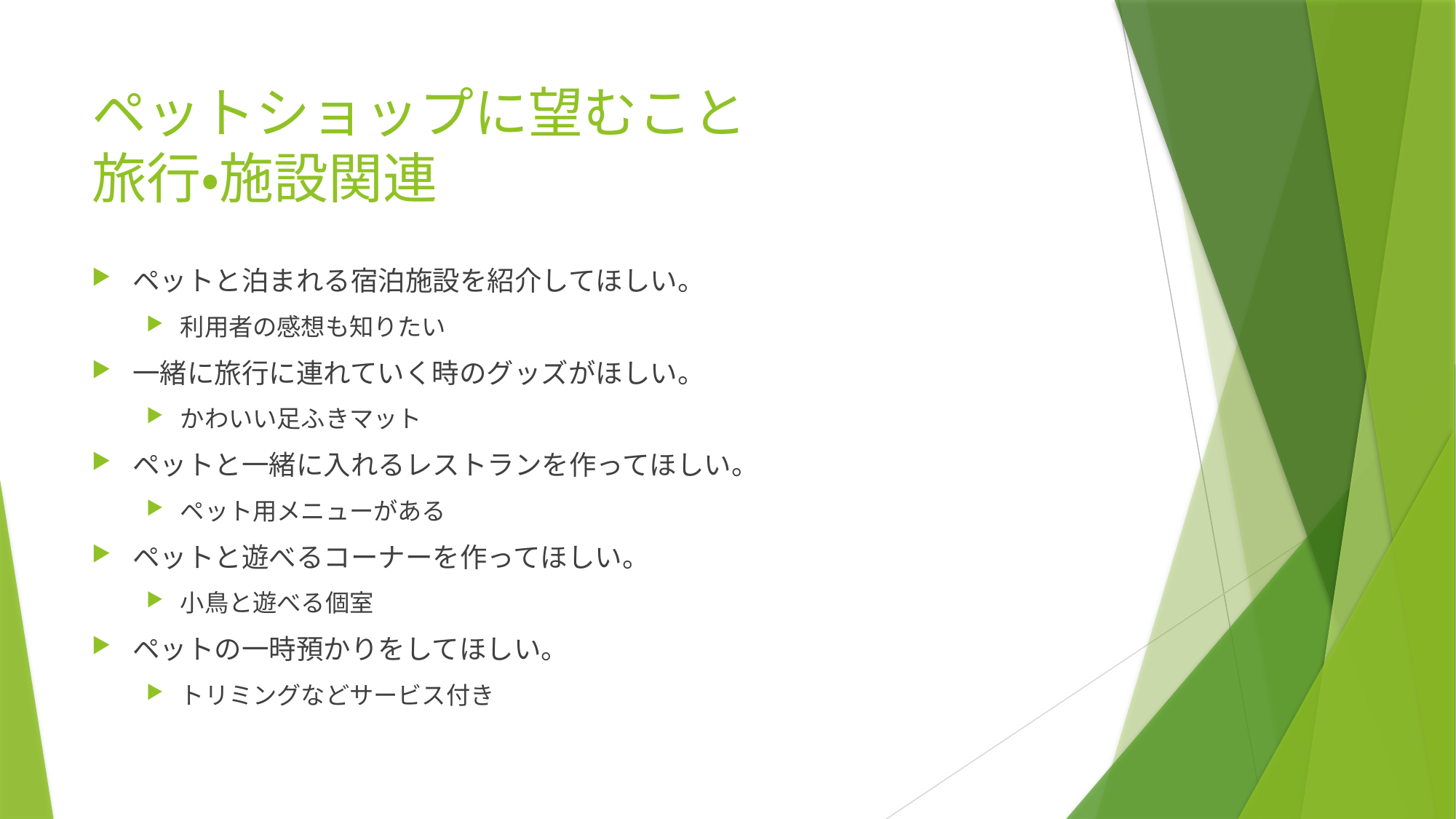

# ペットショップに望むこと 旅行・施設関連
ペットと泊まれる宿泊施設を紹介してほしい。
利用者の感想も知りたい
一緒に旅行に連れていく時のグッズがほしい。
かわいい足ふきマット
ペットと一緒に入れるレストランを作ってほしい。
ペット用メニューがある
ペットと遊べるコーナーを作ってほしい。
小鳥と遊べる個室
ペットの一時預かりをしてほしい。
トリミングなどサービス付き